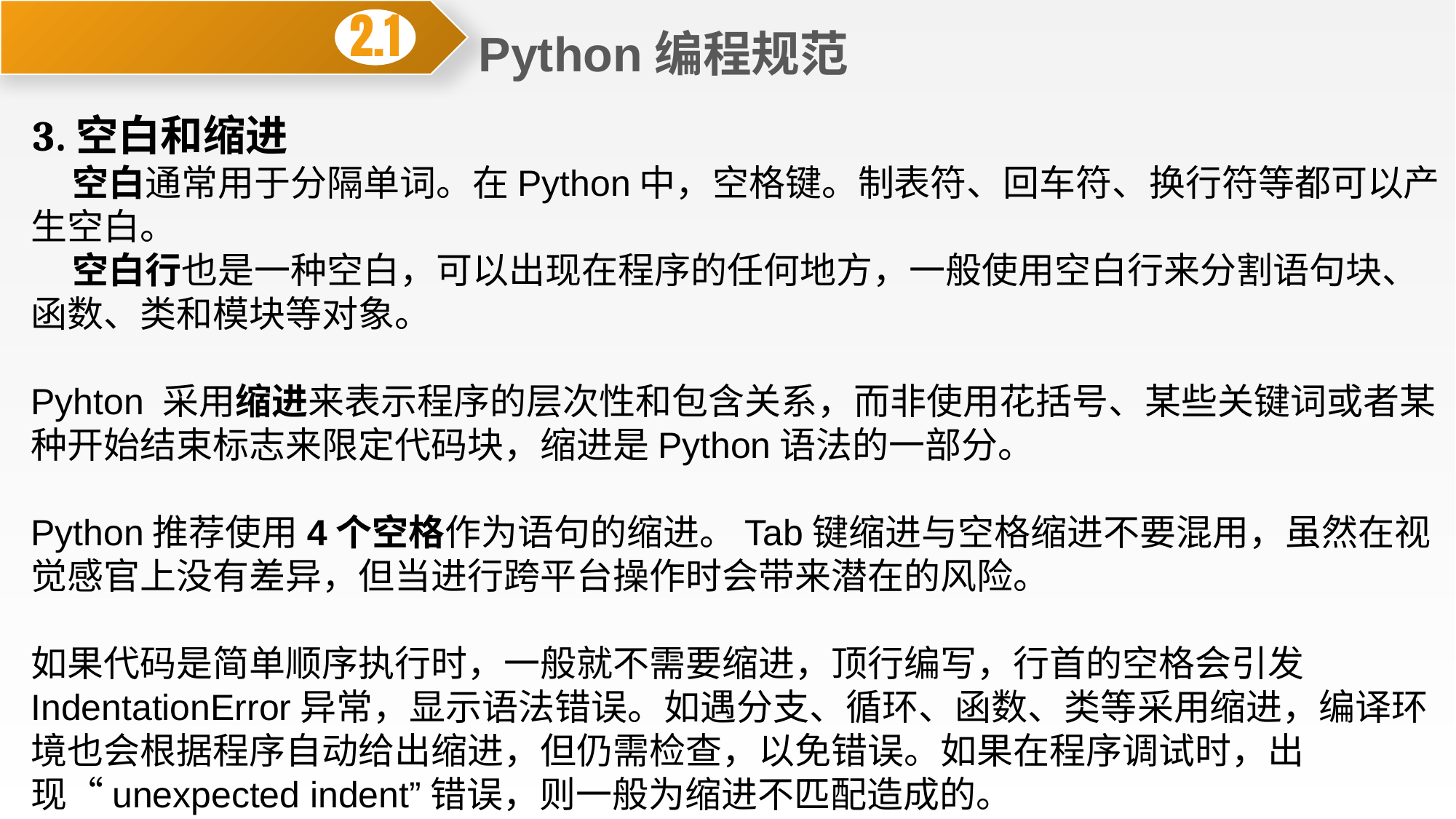

Python编程规范
2.1
3.空白和缩进
    空白通常用于分隔单词。在Python中，空格键。制表符、回车符、换行符等都可以产生空白。
    空白行也是一种空白，可以出现在程序的任何地方，一般使用空白行来分割语句块、函数、类和模块等对象。

Pyhton 采用缩进来表示程序的层次性和包含关系，而非使用花括号、某些关键词或者某种开始结束标志来限定代码块，缩进是Python语法的一部分。

Python推荐使用4个空格作为语句的缩进。Tab键缩进与空格缩进不要混用，虽然在视觉感官上没有差异，但当进行跨平台操作时会带来潜在的风险。

如果代码是简单顺序执行时，一般就不需要缩进，顶行编写，行首的空格会引发IndentationError异常，显示语法错误。如遇分支、循环、函数、类等采用缩进，编译环境也会根据程序自动给出缩进，但仍需检查，以免错误。如果在程序调试时，出现“unexpected indent”错误，则一般为缩进不匹配造成的。